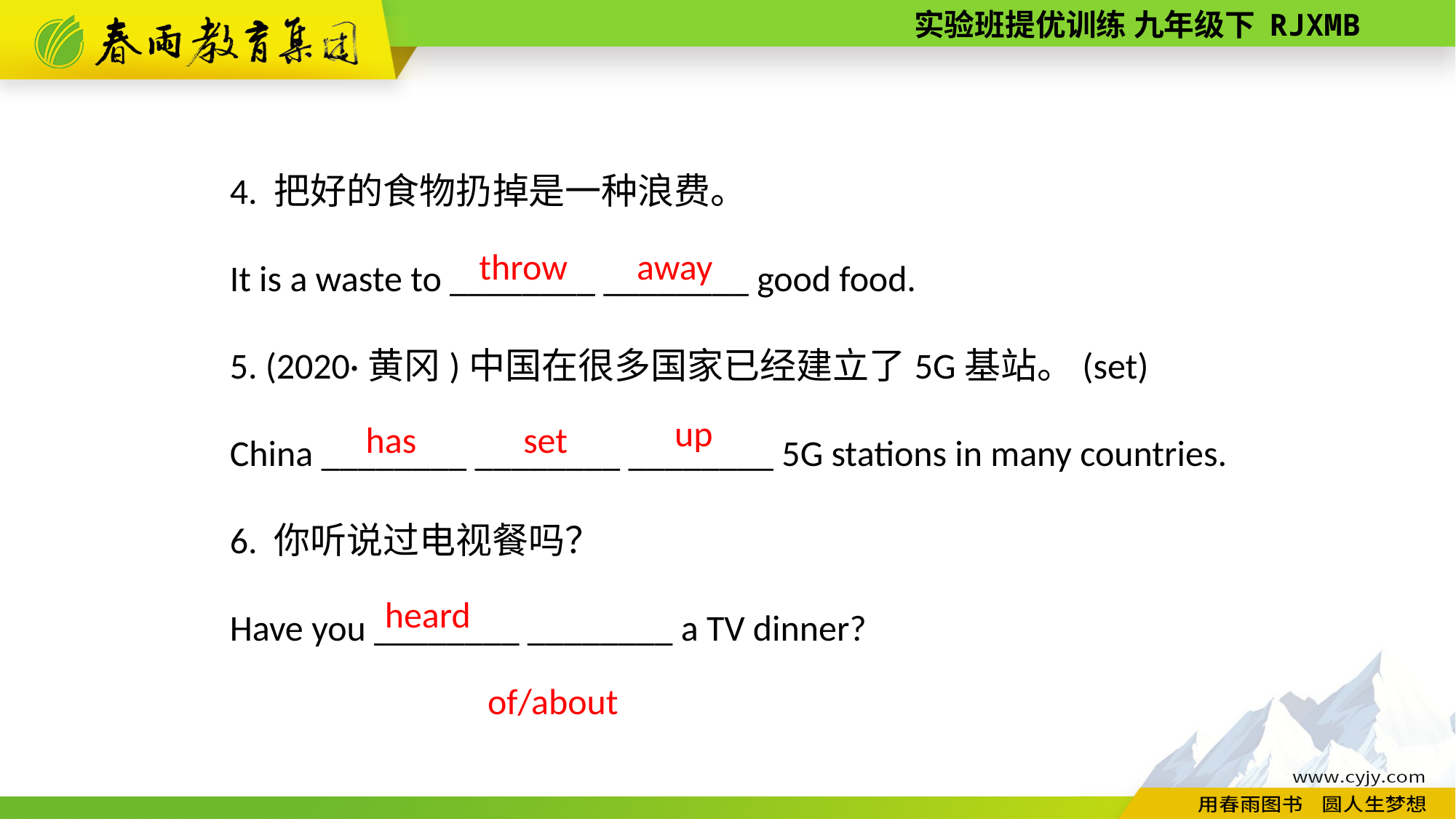

4. 把好的食物扔掉是一种浪费。
It is a waste to ________ ________ good food.
5. (2020·黄冈)中国在很多国家已经建立了5G基站。(set)
China ________ ________ ________ 5G stations in many countries.
6. 你听说过电视餐吗？
Have you ________ ________ a TV dinner?
away
throw
up
set
has
 of/about
heard